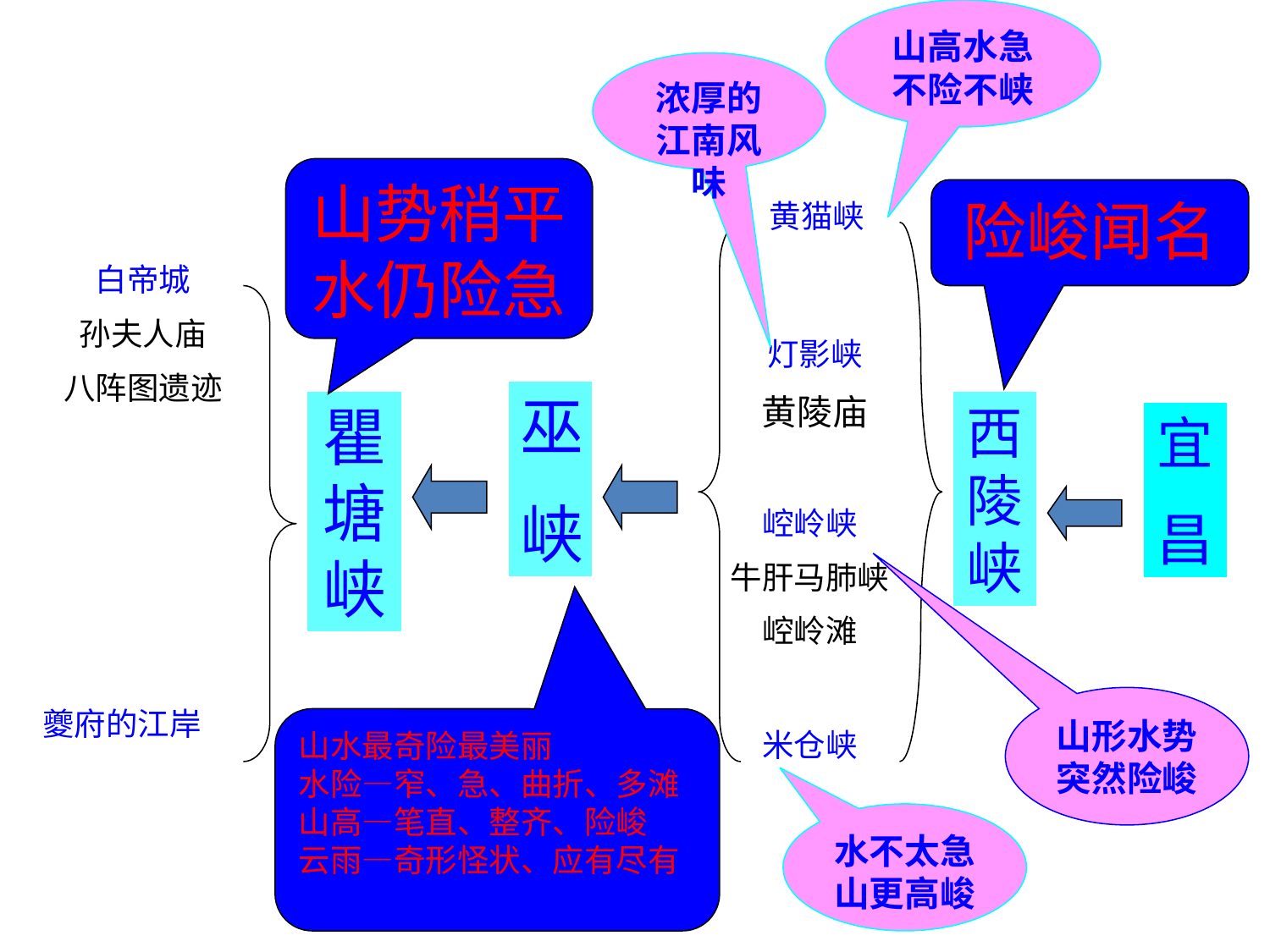

山高水急不险不峡
浓厚的江南风味
山势稍平水仍险急
险峻闻名
黄猫峡

白帝城
孙夫人庙
八阵图遗迹

灯影峡
黄陵庙
巫
峡
瞿塘峡
西陵峡
宜
昌

崆岭峡
牛肝马肺峡
崆岭滩
山形水势突然险峻
夔府的江岸
山水最奇险最美丽
水险—窄、急、曲折、多滩  山高—笔直、整齐、险峻
云雨—奇形怪状、应有尽有

米仓峡
水不太急山更高峻